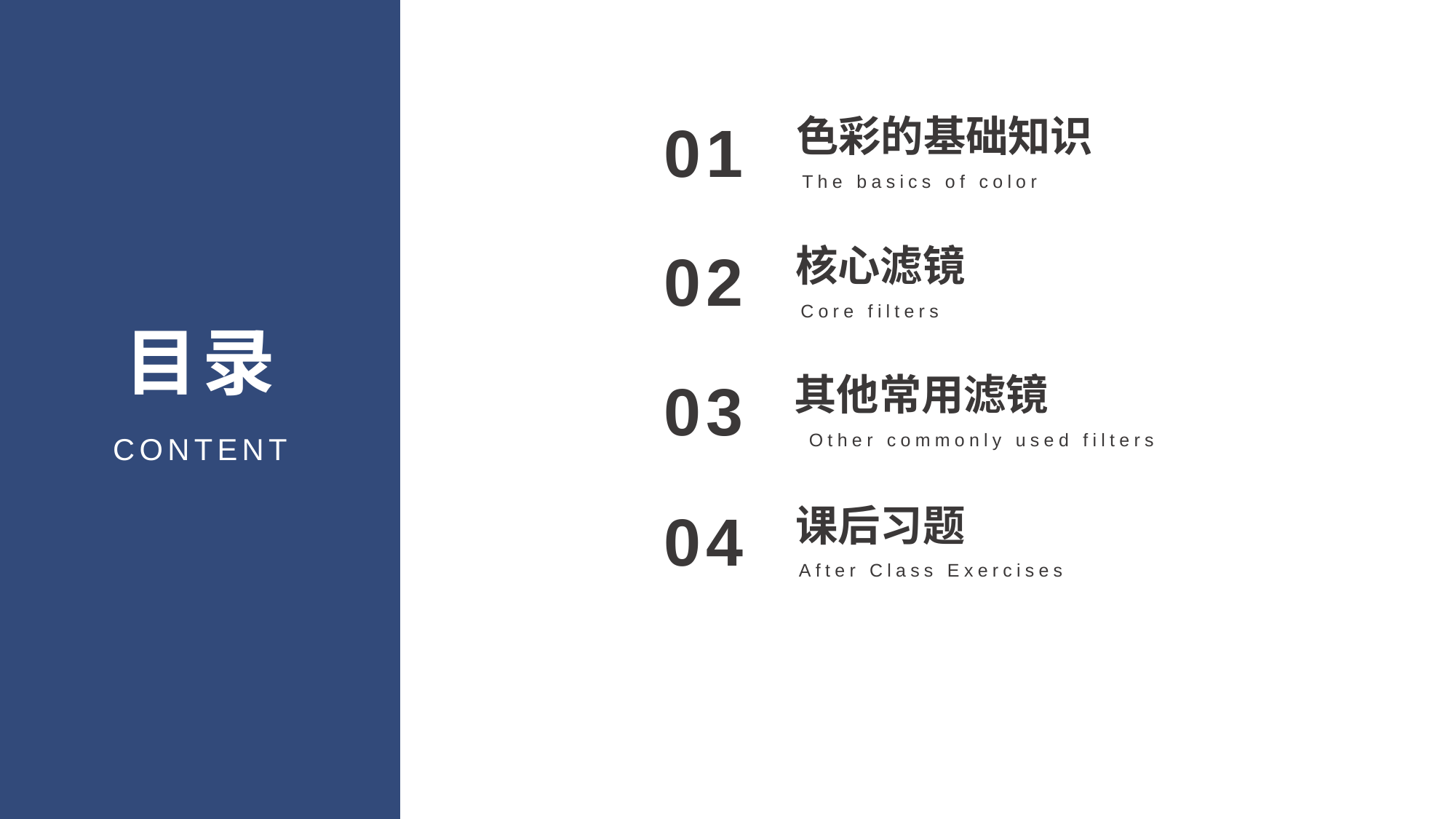

色彩的基础知识
01
The basics of color
核心滤镜
02
Core filters
目录
其他常用滤镜
03
Other commonly used filters
CONTENT
课后习题
04
After Class Exercises